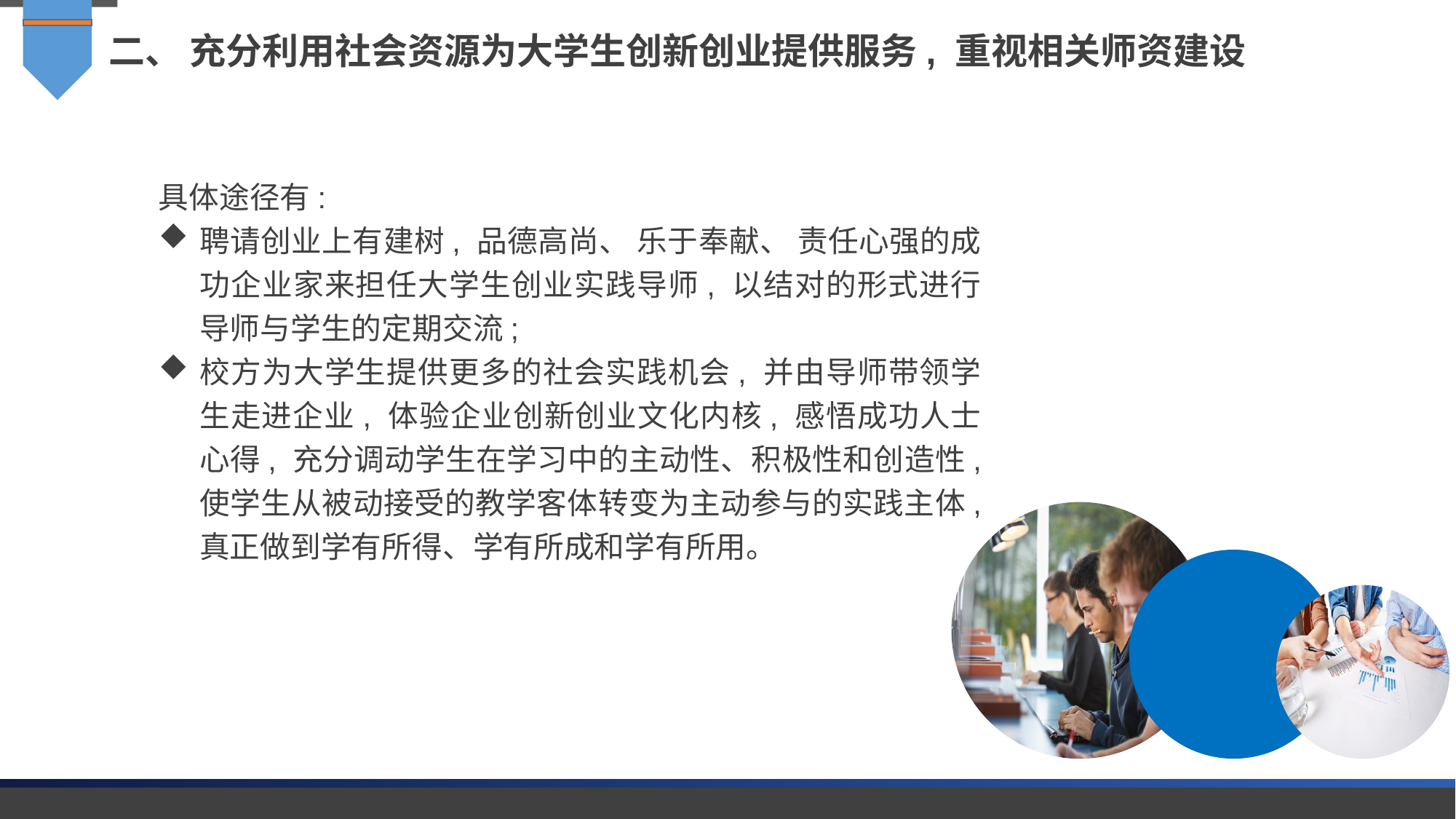

二、 充分利用社会资源为大学生创新创业提供服务, 重视相关师资建设
具体途径有:
聘请创业上有建树, 品德高尚、 乐于奉献、 责任心强的成功企业家来担任大学生创业实践导师, 以结对的形式进行导师与学生的定期交流;
校方为大学生提供更多的社会实践机会, 并由导师带领学生走进企业, 体验企业创新创业文化内核, 感悟成功人士心得, 充分调动学生在学习中的主动性、积极性和创造性, 使学生从被动接受的教学客体转变为主动参与的实践主体, 真正做到学有所得、学有所成和学有所用。